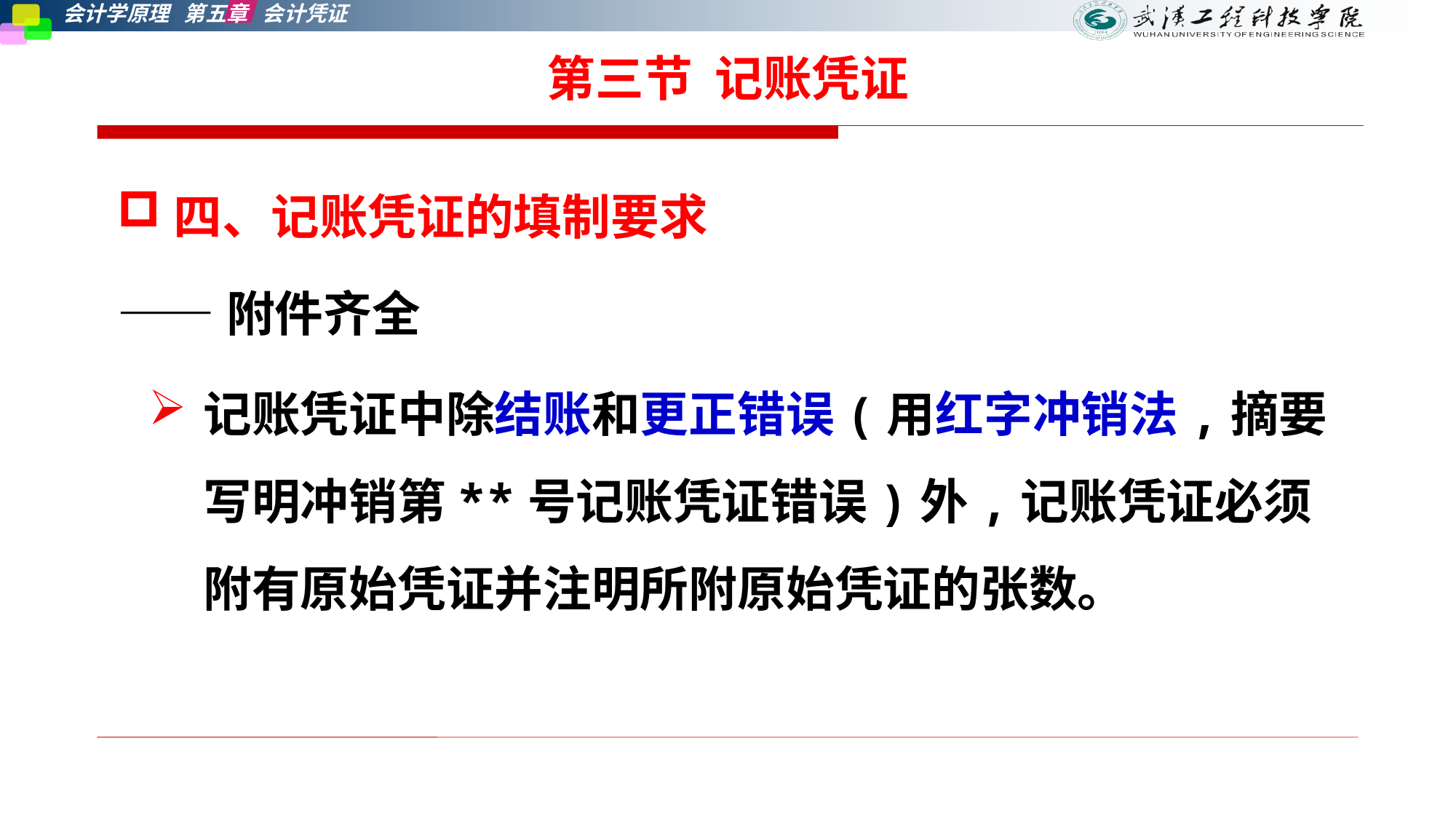

# 第三节  记账凭证
四、记账凭证的填制要求
——附件齐全

记账凭证中除结账和更正错误(用红字冲销法,摘要写明冲销第**号记账凭证错误)外,记账凭证必须附有原始凭证并注明所附原始凭证的张数。